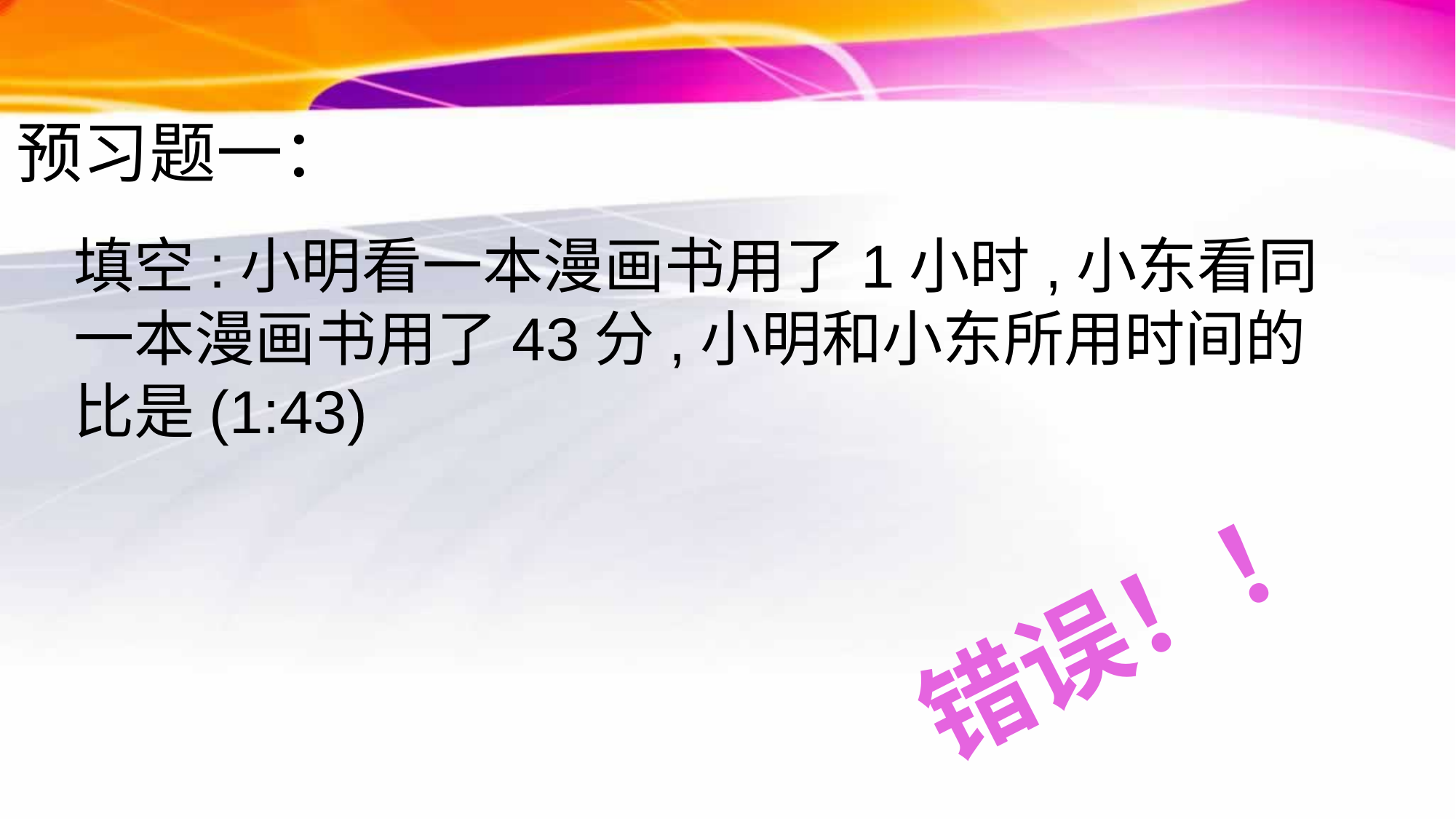

# 预习题一：
填空:小明看一本漫画书用了1小时,小东看同一本漫画书用了43分,小明和小东所用时间的比是(1:43)
错误！！